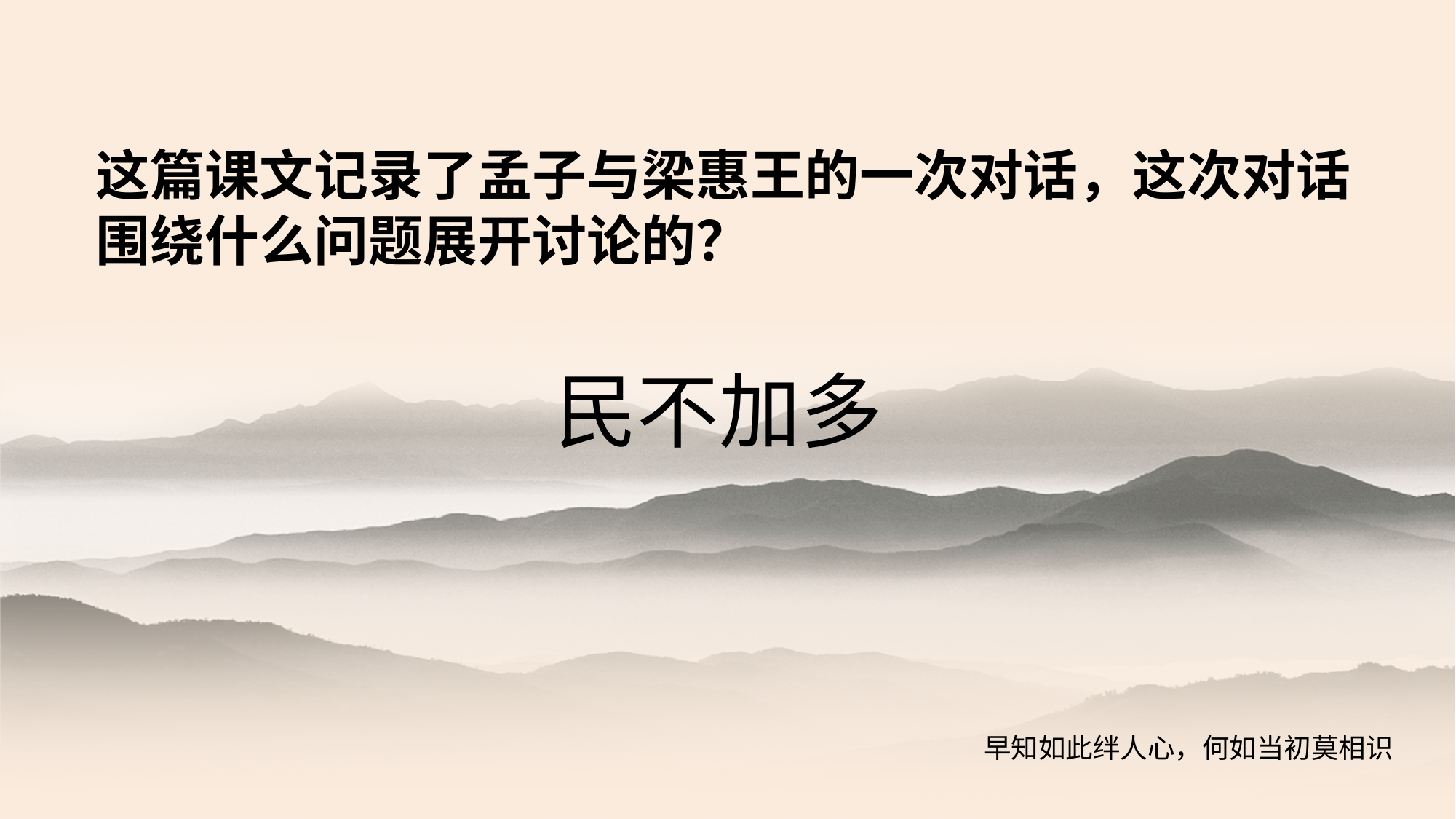

这篇课文记录了孟子与梁惠王的一次对话，这次对话围绕什么问题展开讨论的？
民不加多